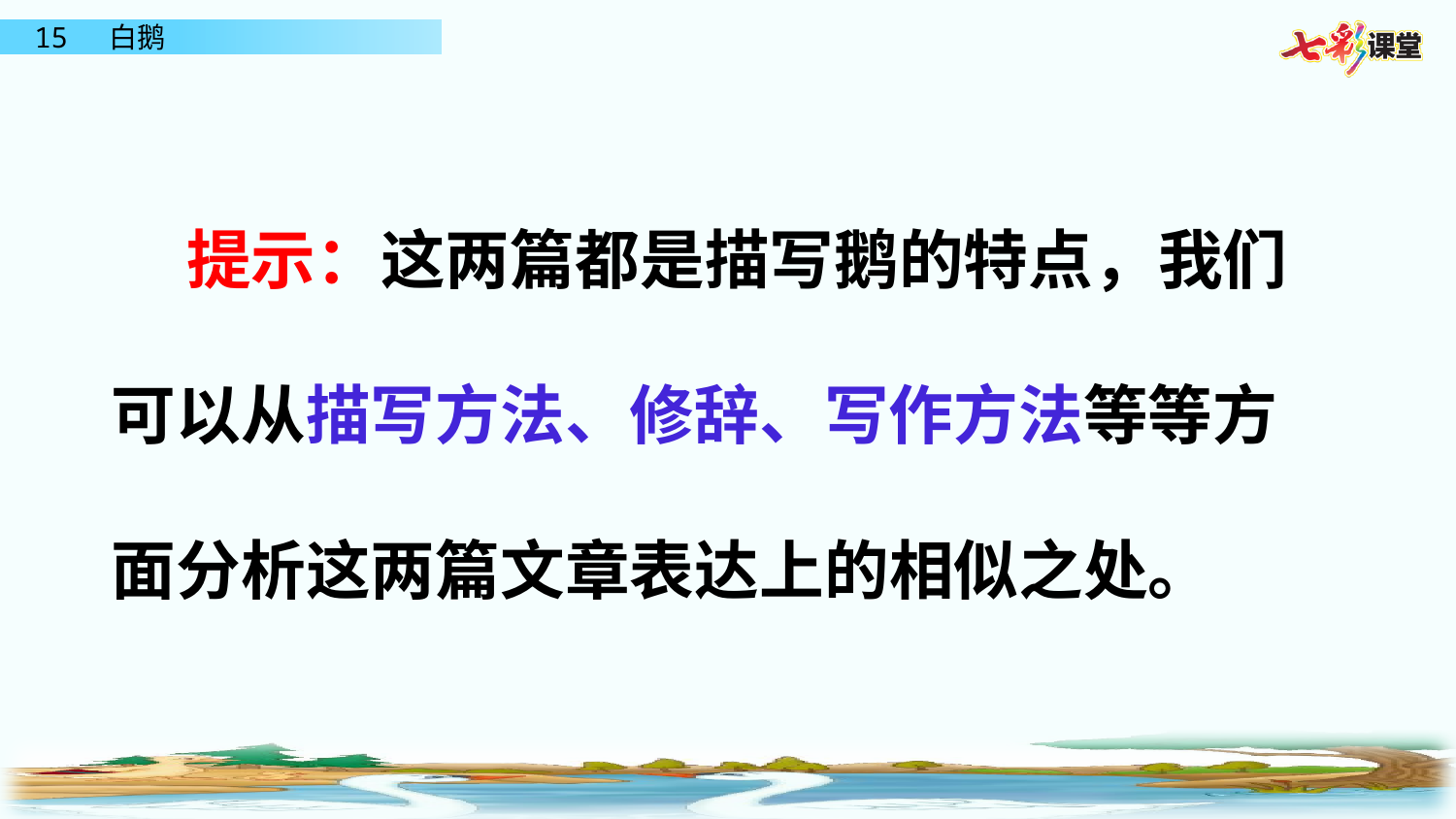

提示：这两篇都是描写鹅的特点，我们可以从描写方法、修辞、写作方法等等方面分析这两篇文章表达上的相似之处。